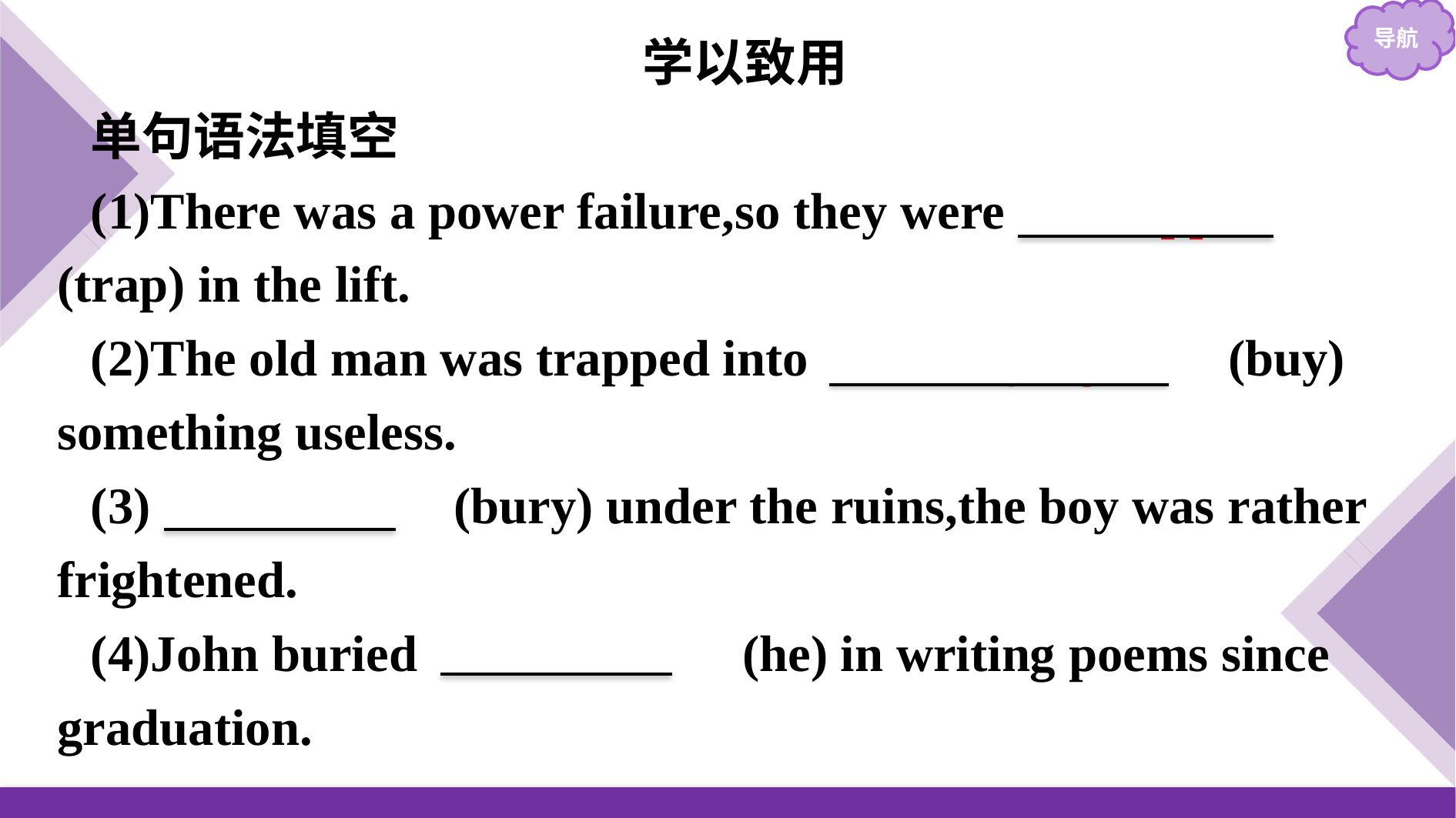

学以致用
单句语法填空
(1)There was a power failure,so they were 　trapped　(trap) in the lift.
(2)The old man was trapped into 　　buying　　(buy) something useless.
(3)　Buried　(bury) under the ruins,the boy was rather frightened.
(4)John buried 　himself　(he) in writing poems since graduation.